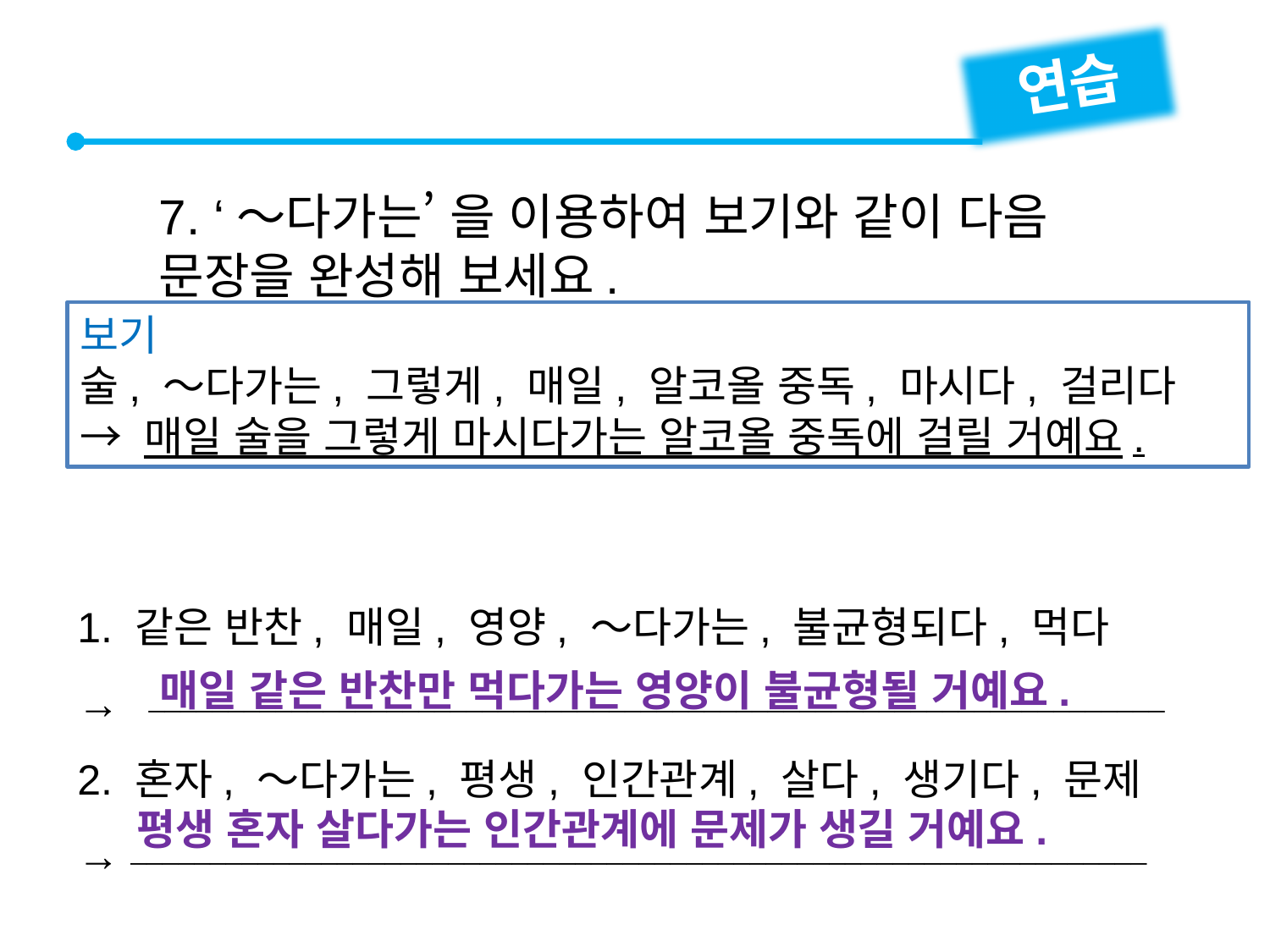

연습
7. ‘～다가는’ 을 이용하여 보기와 같이 다음
문장을 완성해 보세요.
보기
술, ～다가는, 그렇게, 매일, 알코올 중독, 마시다, 걸리다
→ 매일 술을 그렇게 마시다가는 알코올 중독에 걸릴 거예요.
1. 같은 반찬, 매일, 영양, ～다가는, 불균형되다, 먹다
→
2. 혼자, ～다가는, 평생, 인간관계, 살다, 생기다, 문제
→
매일 같은 반찬만 먹다가는 영양이 불균형될 거예요.
________________________________________________________________
평생 혼자 살다가는 인간관계에 문제가 생길 거예요.
________________________________________________________________